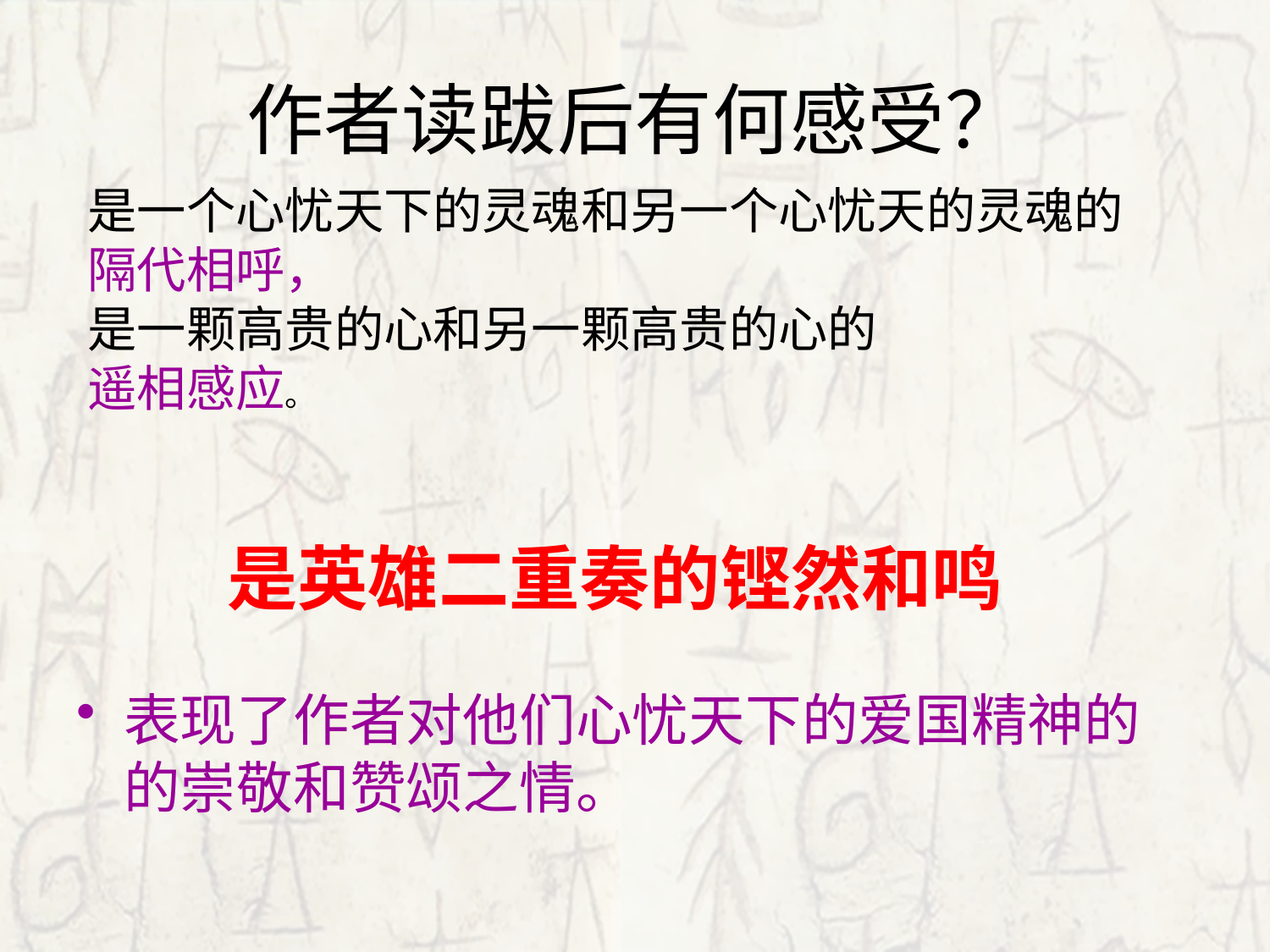

# 作者读跋后有何感受？
是一个心忧天下的灵魂和另一个心忧天的灵魂的
隔代相呼，
是一颗高贵的心和另一颗高贵的心的
遥相感应。

是英雄二重奏的铿然和鸣
表现了作者对他们心忧天下的爱国精神的的崇敬和赞颂之情。